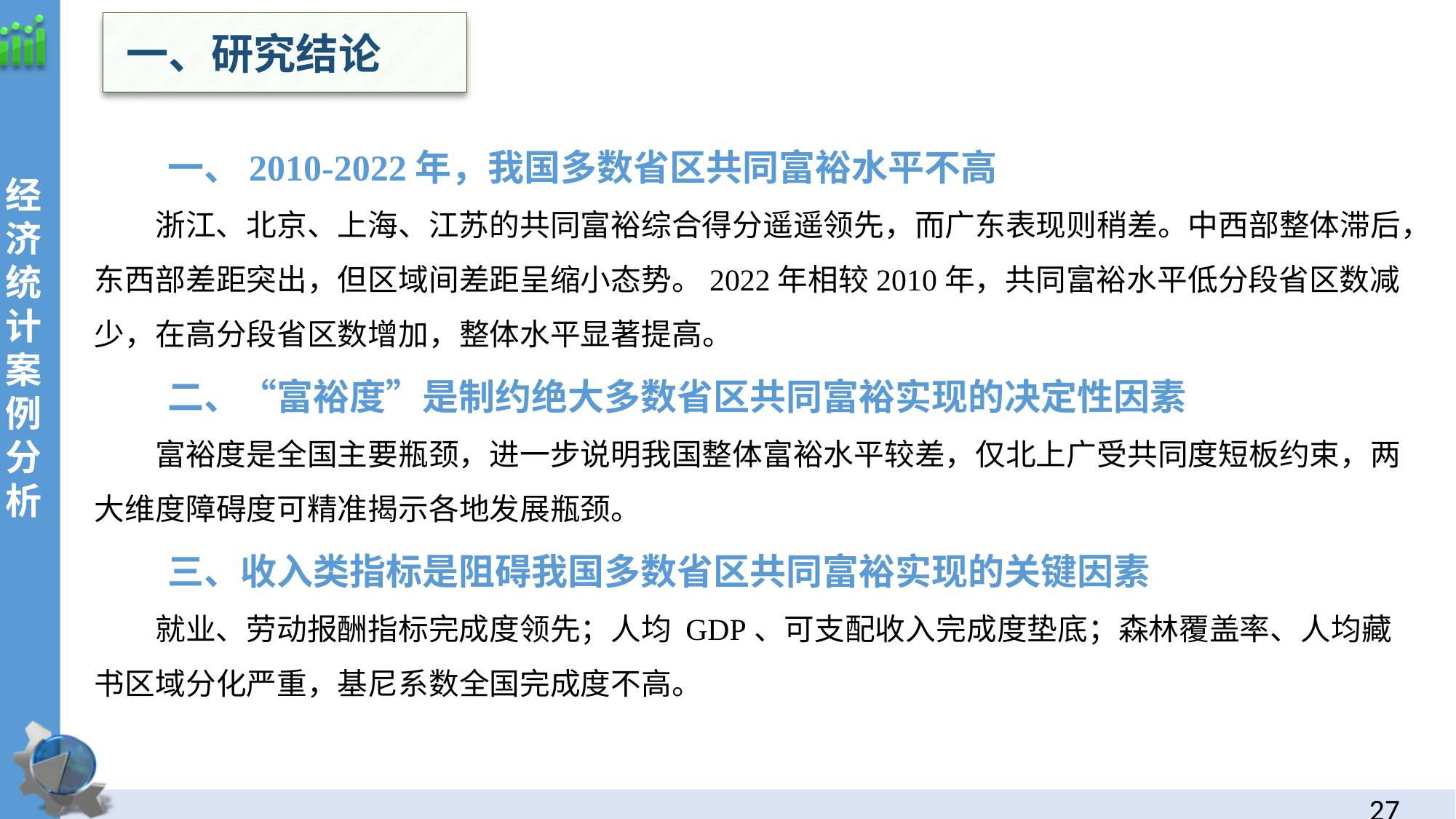

一、研究结论

一、2010-2022年，我国多数省区共同富裕水平不高
浙江、北京、上海、江苏的共同富裕综合得分遥遥领先，而广东表现则稍差。中西部整体滞后，东西部差距突出，但区域间差距呈缩小态势。2022年相较2010年，共同富裕水平低分段省区数减少，在高分段省区数增加，整体水平显著提高。
二、“富裕度”是制约绝大多数省区共同富裕实现的决定性因素
富裕度是全国主要瓶颈，进一步说明我国整体富裕水平较差，仅北上广受共同度短板约束，两大维度障碍度可精准揭示各地发展瓶颈。
三、收入类指标是阻碍我国多数省区共同富裕实现的关键因素
就业、劳动报酬指标完成度领先；人均 GDP、可支配收入完成度垫底；森林覆盖率、人均藏书区域分化严重，基尼系数全国完成度不高。
经
济统计案例分析

27